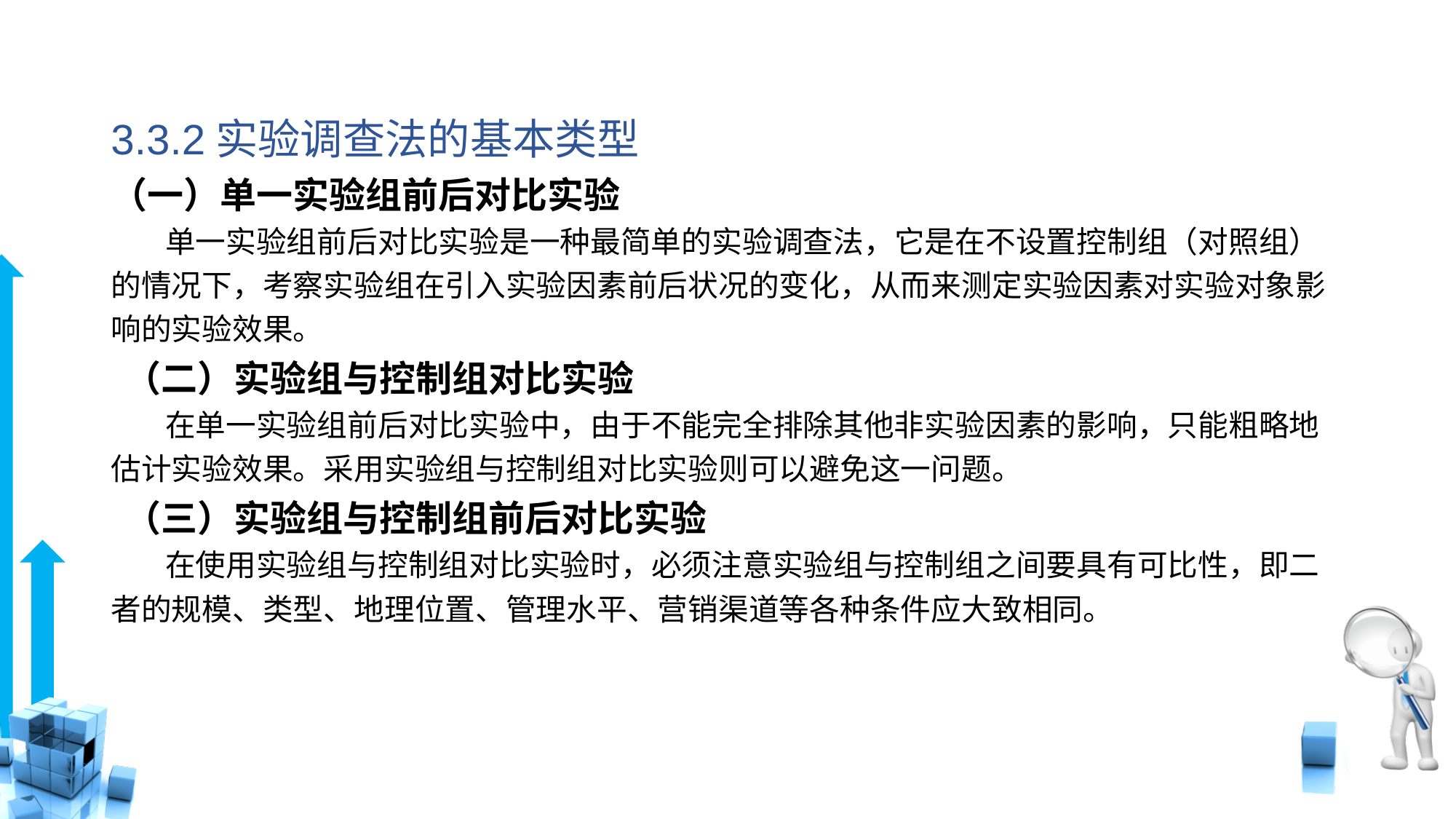

# 3.3.2实验调查法的基本类型 （一）单一实验组前后对比实验
       单一实验组前后对比实验是一种最简单的实验调查法，它是在不设置控制组（对照组）的情况下，考察实验组在引入实验因素前后状况的变化，从而来测定实验因素对实验对象影响的实验效果。
 （二）实验组与控制组对比实验
       在单一实验组前后对比实验中，由于不能完全排除其他非实验因素的影响，只能粗略地估计实验效果。采用实验组与控制组对比实验则可以避免这一问题。
 （三）实验组与控制组前后对比实验
       在使用实验组与控制组对比实验时，必须注意实验组与控制组之间要具有可比性，即二者的规模、类型、地理位置、管理水平、营销渠道等各种条件应大致相同。